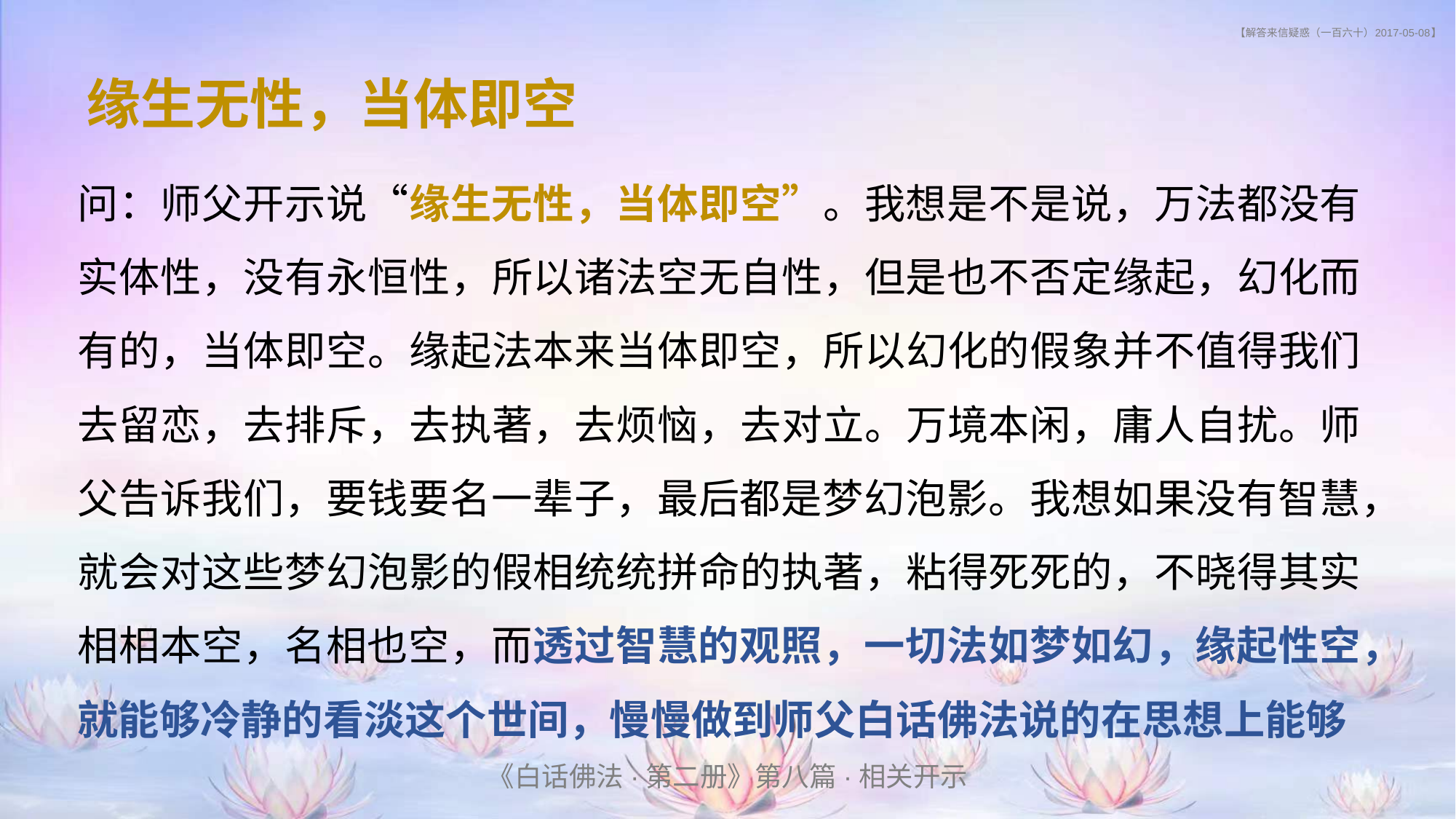

# 【解答来信疑惑（一百六十）2017-05-08】
缘生无性，当体即空

问：师父开示说“缘生无性，当体即空”。我想是不是说，万法都没有实体性，没有永恒性，所以诸法空无自性，但是也不否定缘起，幻化而有的，当体即空。缘起法本来当体即空，所以幻化的假象并不值得我们去留恋，去排斥，去执著，去烦恼，去对立。万境本闲，庸人自扰。师父告诉我们，要钱要名一辈子，最后都是梦幻泡影。我想如果没有智慧，就会对这些梦幻泡影的假相统统拼命的执著，粘得死死的，不晓得其实相相本空，名相也空，而透过智慧的观照，一切法如梦如幻，缘起性空，就能够冷静的看淡这个世间，慢慢做到师父白话佛法说的在思想上能够
《白话佛法·第二册》第八篇·相关开示